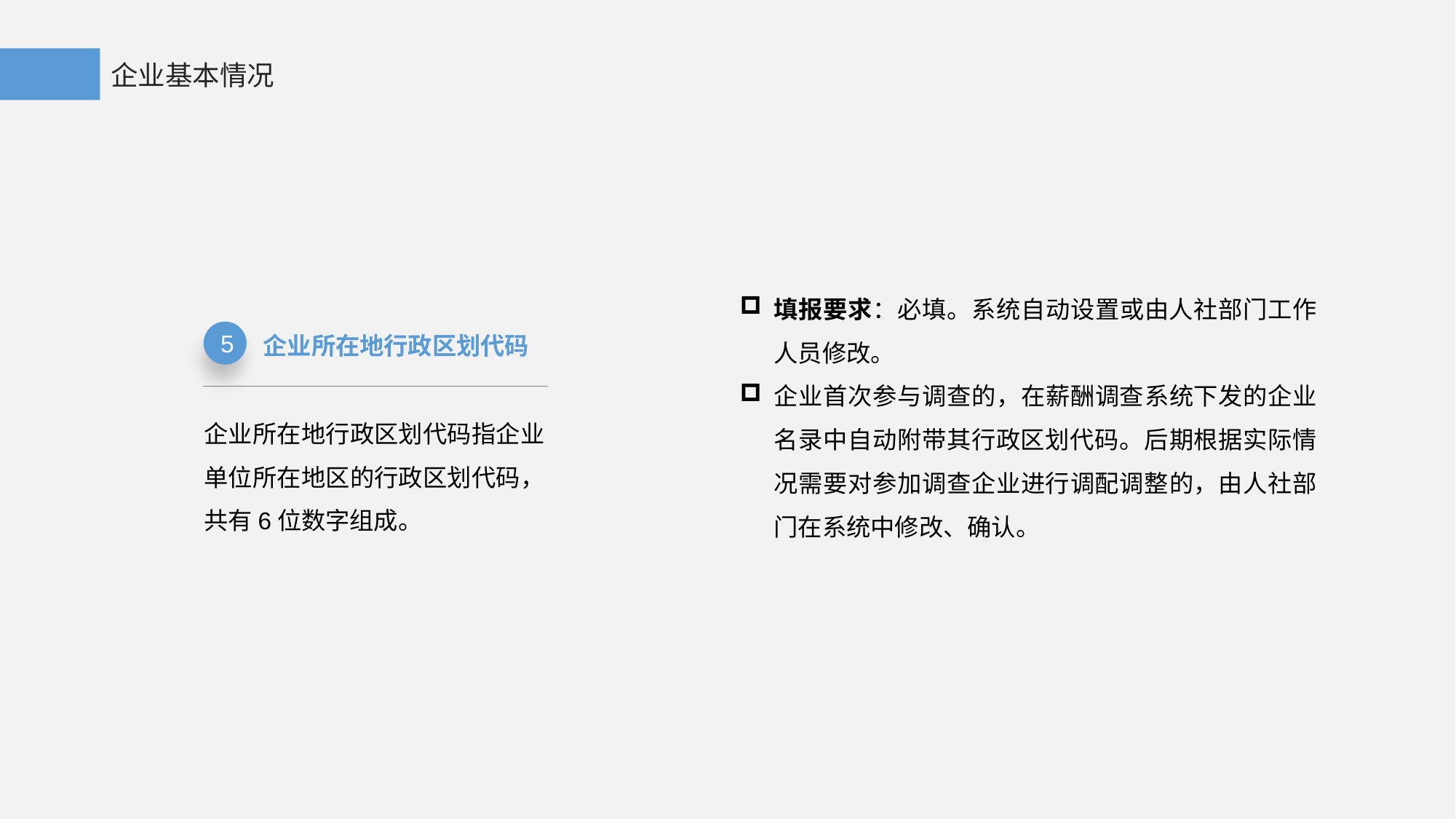

企业基本情况
填报要求：必填。系统自动设置或由人社部门工作人员修改。
企业首次参与调查的，在薪酬调查系统下发的企业名录中自动附带其行政区划代码。后期根据实际情况需要对参加调查企业进行调配调整的，由人社部门在系统中修改、确认。
5
企业所在地行政区划代码
企业所在地行政区划代码指企业单位所在地区的行政区划代码，共有6位数字组成。

12